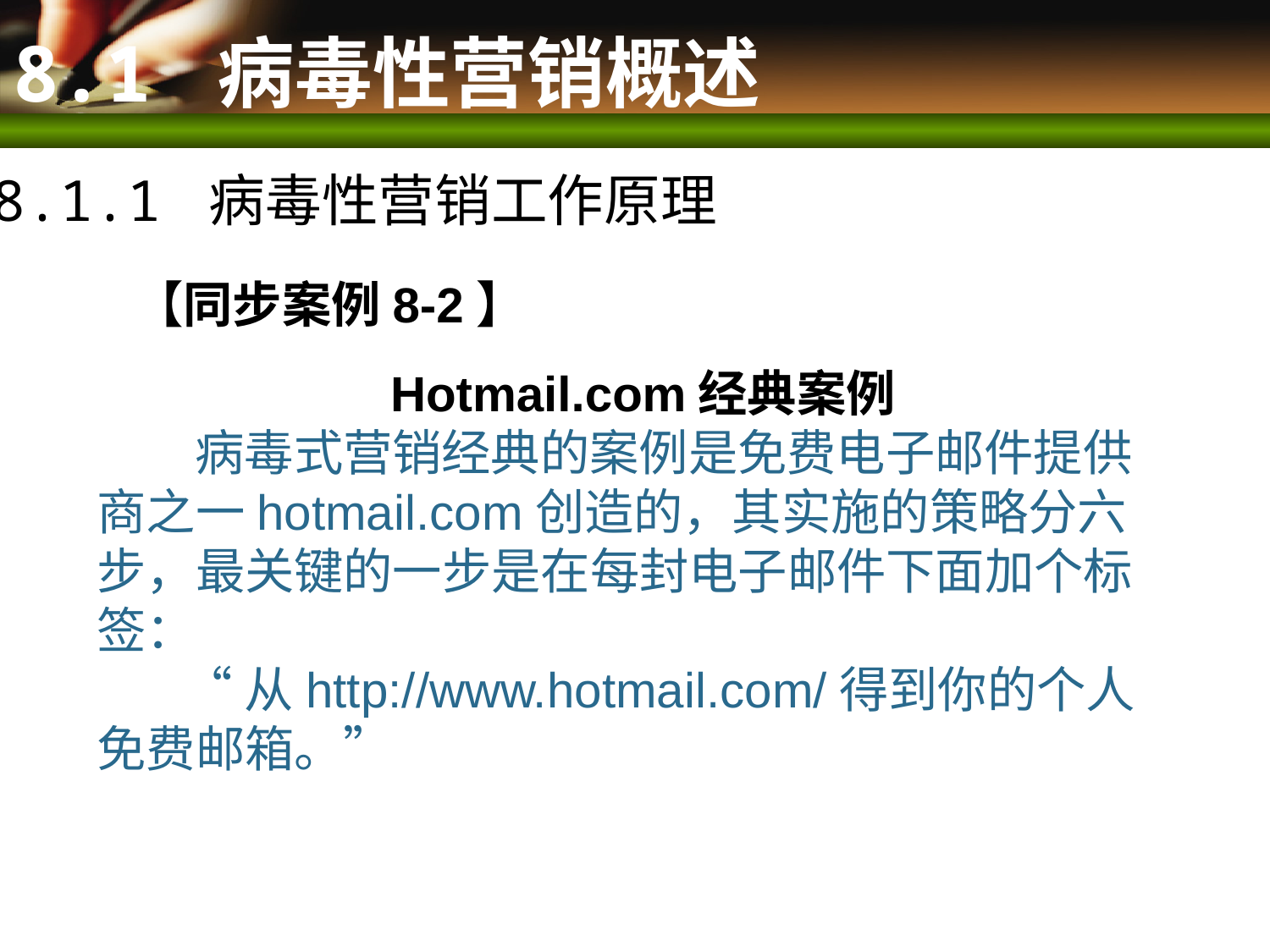

# 8.1 病毒性营销概述
8.1.1 病毒性营销工作原理
【同步案例8-2】
Hotmail.com经典案例
    病毒式营销经典的案例是免费电子邮件提供商之一hotmail.com创造的，其实施的策略分六步，最关键的一步是在每封电子邮件下面加个标签：
    “从http://www.hotmail.com/得到你的个人免费邮箱。”